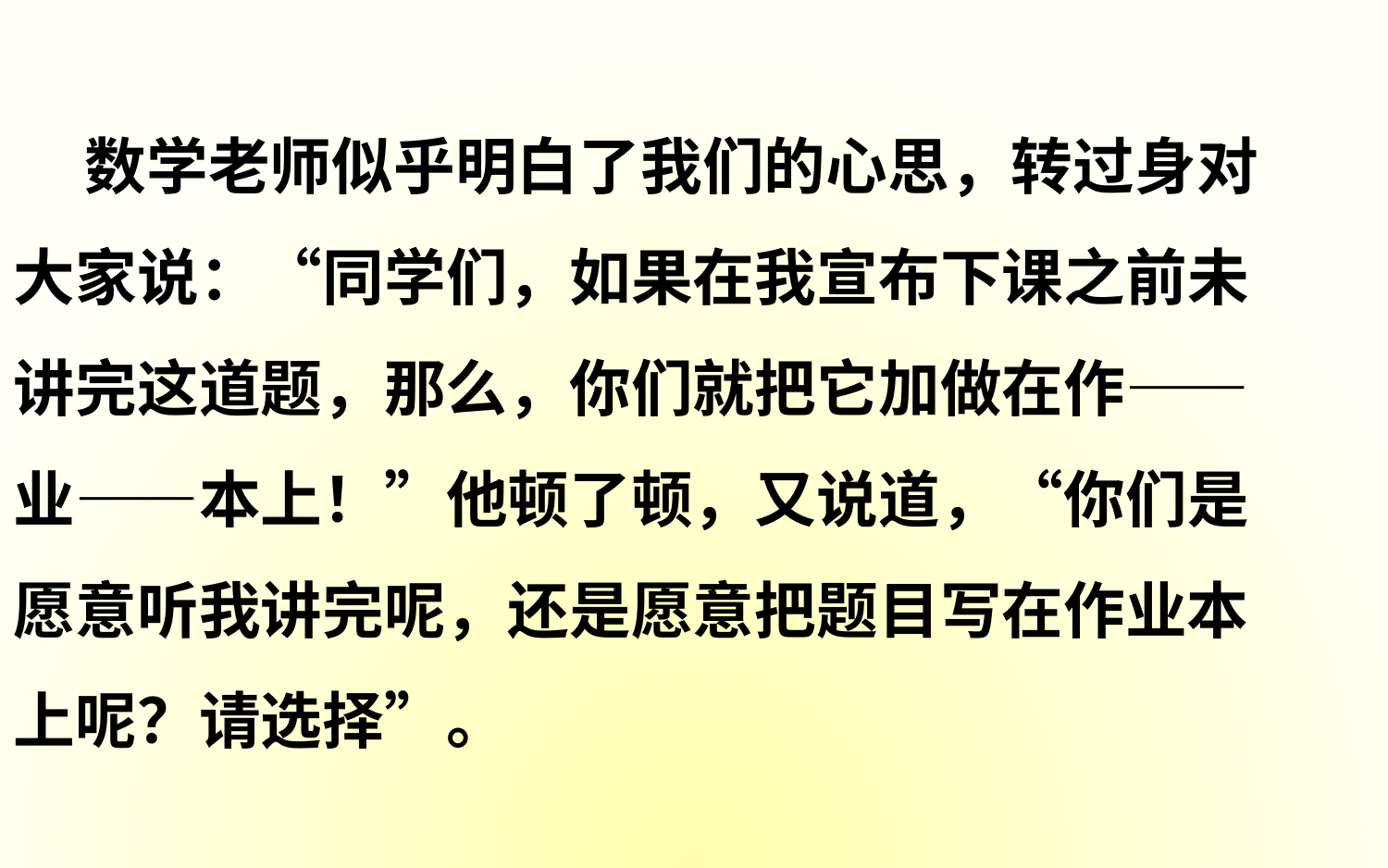

数学老师似乎明白了我们的心思，转过身对大家说：“同学们，如果在我宣布下课之前未讲完这道题，那么，你们就把它加做在作——业——本上！”他顿了顿，又说道，“你们是愿意听我讲完呢，还是愿意把题目写在作业本上呢？请选择”。